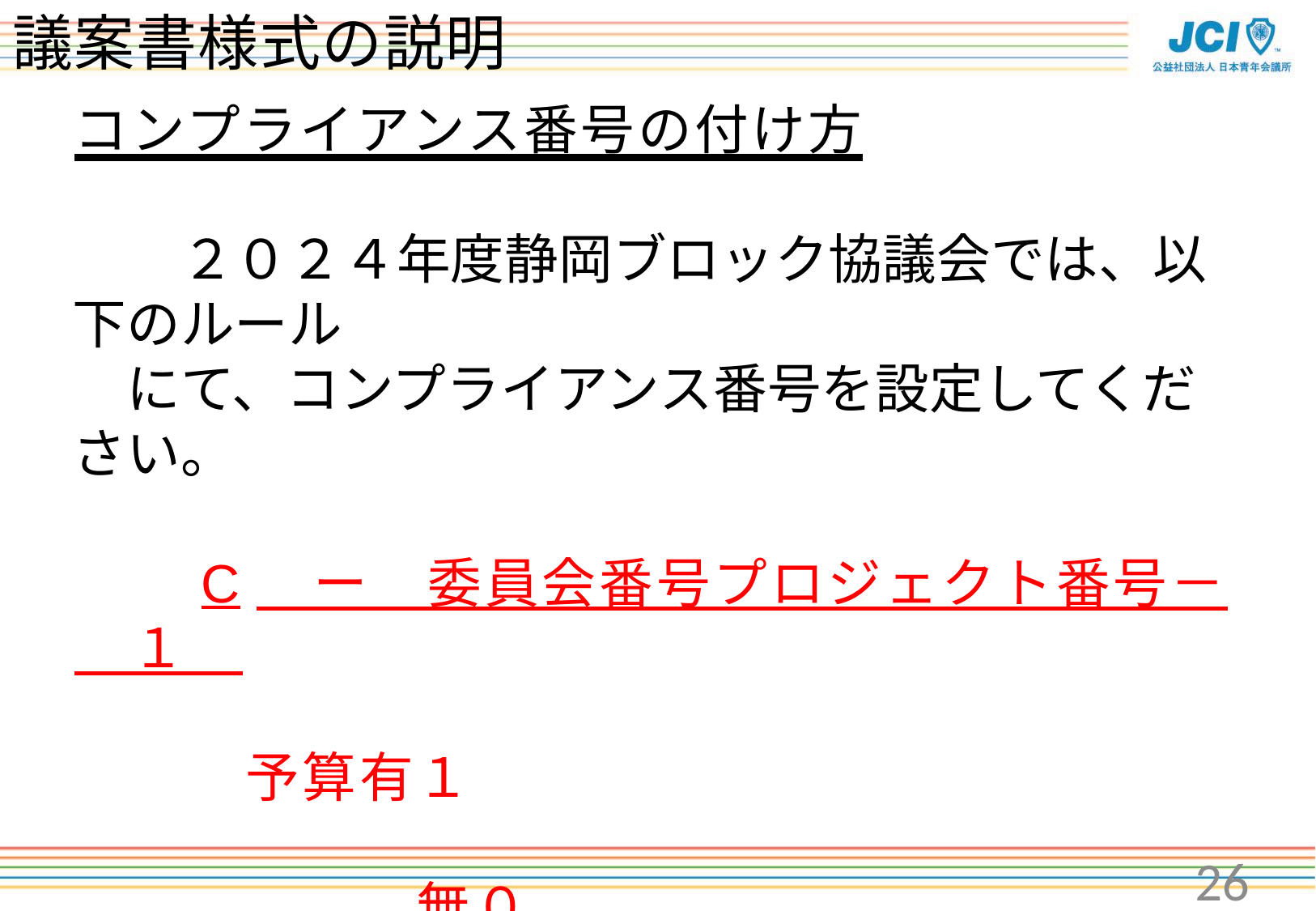

# 議案書様式の説明
コンプライアンス番号の付け方

　　２０２４年度静岡ブロック協議会では、以下のルール
　にて、コンプライアンス番号を設定してください。

　　C　ー　委員会番号プロジェクト番号－　１
　　 　 　　　　　　　　　　　　　　　　　　　予算有１
　　　　　　　　　　　　　　　　　　　　　　　　　　無０

　　　　例：　ビジネス委員会０１の議案予算有
　　　　　　　　　　　Cー１５０１ー１
26